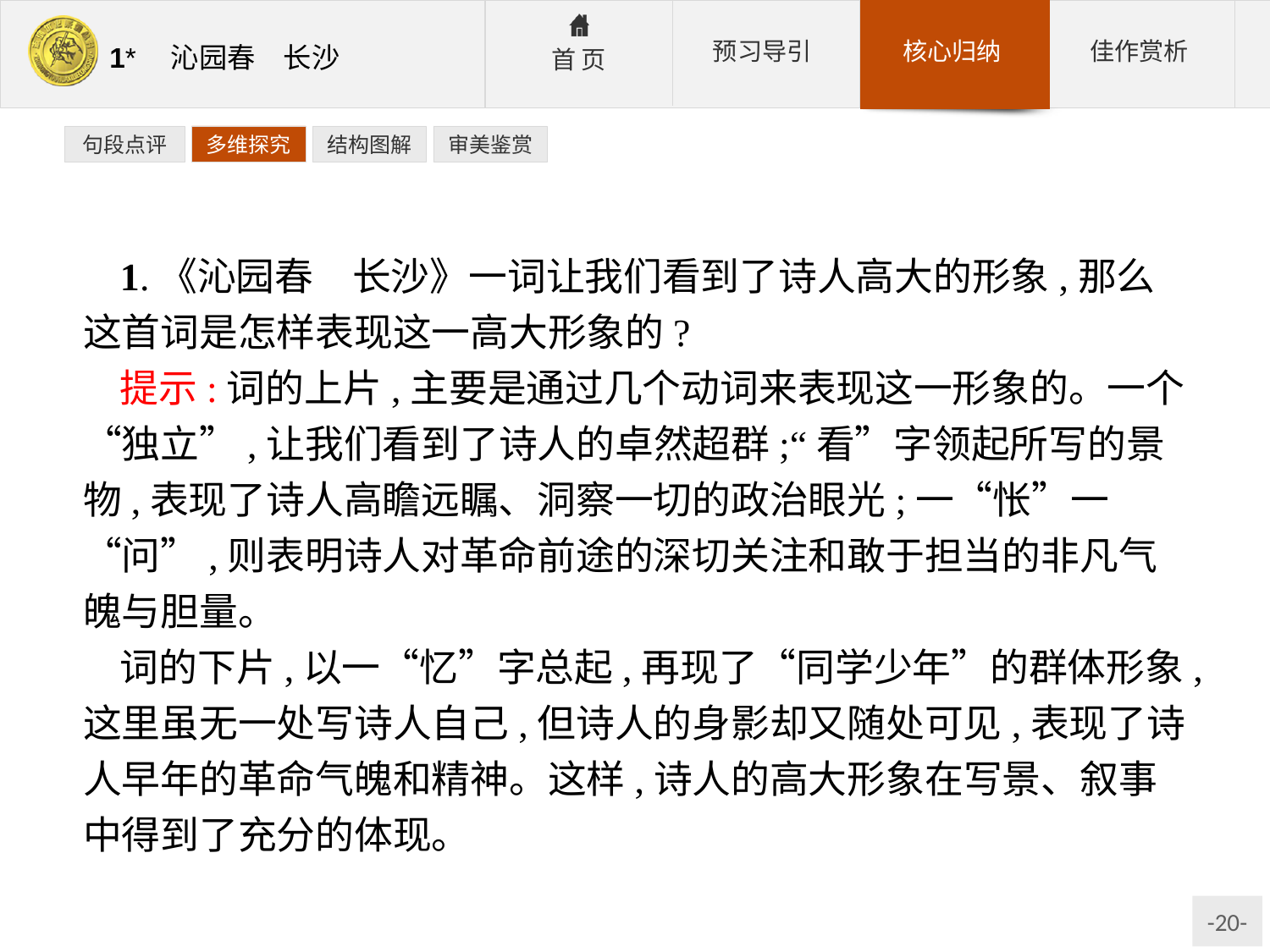

句段点评
多维探究
结构图解
审美鉴赏
1.《沁园春　长沙》一词让我们看到了诗人高大的形象,那么这首词是怎样表现这一高大形象的?
提示:词的上片,主要是通过几个动词来表现这一形象的。一个“独立”,让我们看到了诗人的卓然超群;“看”字领起所写的景物,表现了诗人高瞻远瞩、洞察一切的政治眼光;一“怅”一“问”,则表明诗人对革命前途的深切关注和敢于担当的非凡气魄与胆量。
词的下片,以一“忆”字总起,再现了“同学少年”的群体形象,这里虽无一处写诗人自己,但诗人的身影却又随处可见,表现了诗人早年的革命气魄和精神。这样,诗人的高大形象在写景、叙事中得到了充分的体现。